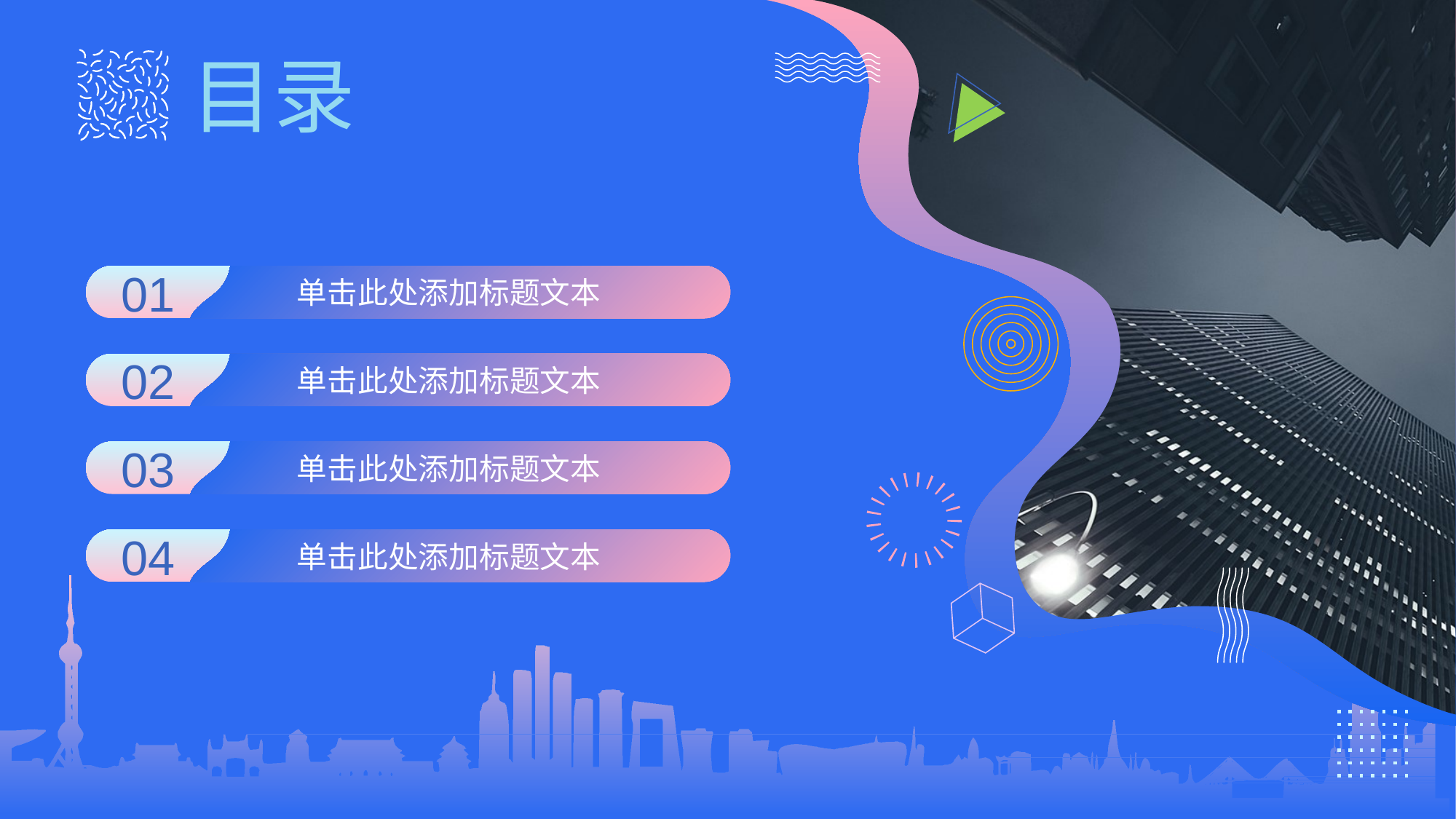

51PPT模板网   www.51pptmoban.com
目录

CONTENTS
01

单击此处添加标题文本

02

单击此处添加标题文本
03

单击此处添加标题文本

04

单击此处添加标题文本